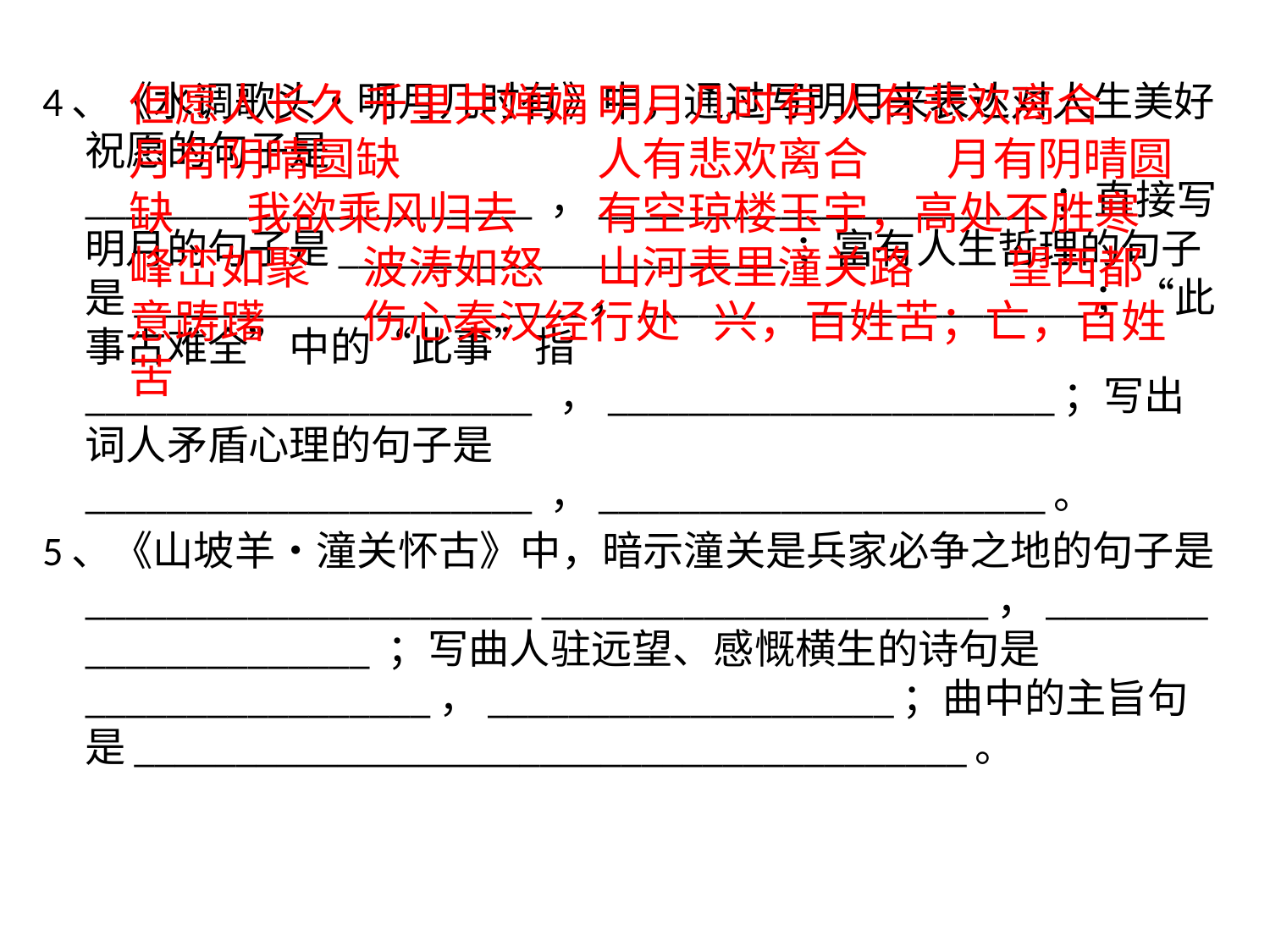

4、《水调歌头•明月几时有》中，通过写明月来表达对人生美好祝愿的句子是______________________ ，______________________；直接写明月的句子是______________________；富有人生哲理的句子是______________________，______________________；“此事古难全”中的“此事”指______________________  ，______________________；写出词人矛盾心理的句子是______________________ ，______________________。
5、《山坡羊•潼关怀古》中，暗示潼关是兵家必争之地的句子是______________________ ______________________，______________________ ；写曲人驻远望、感慨横生的诗句是_________________，____________________；曲中的主旨句是_________________________________________。

													但愿人长久				千里共婵娟							明月几时有							人有悲欢离合		月有阴晴圆缺										人有悲欢离合		月有阴晴圆缺						我欲乘风归去		有空琼楼玉宇，高处不胜寒																				峰峦如聚			波涛如怒			山河表里潼关路						      望西都  意踌躇		伤心秦汉经行处										兴，百姓苦；亡，百姓苦